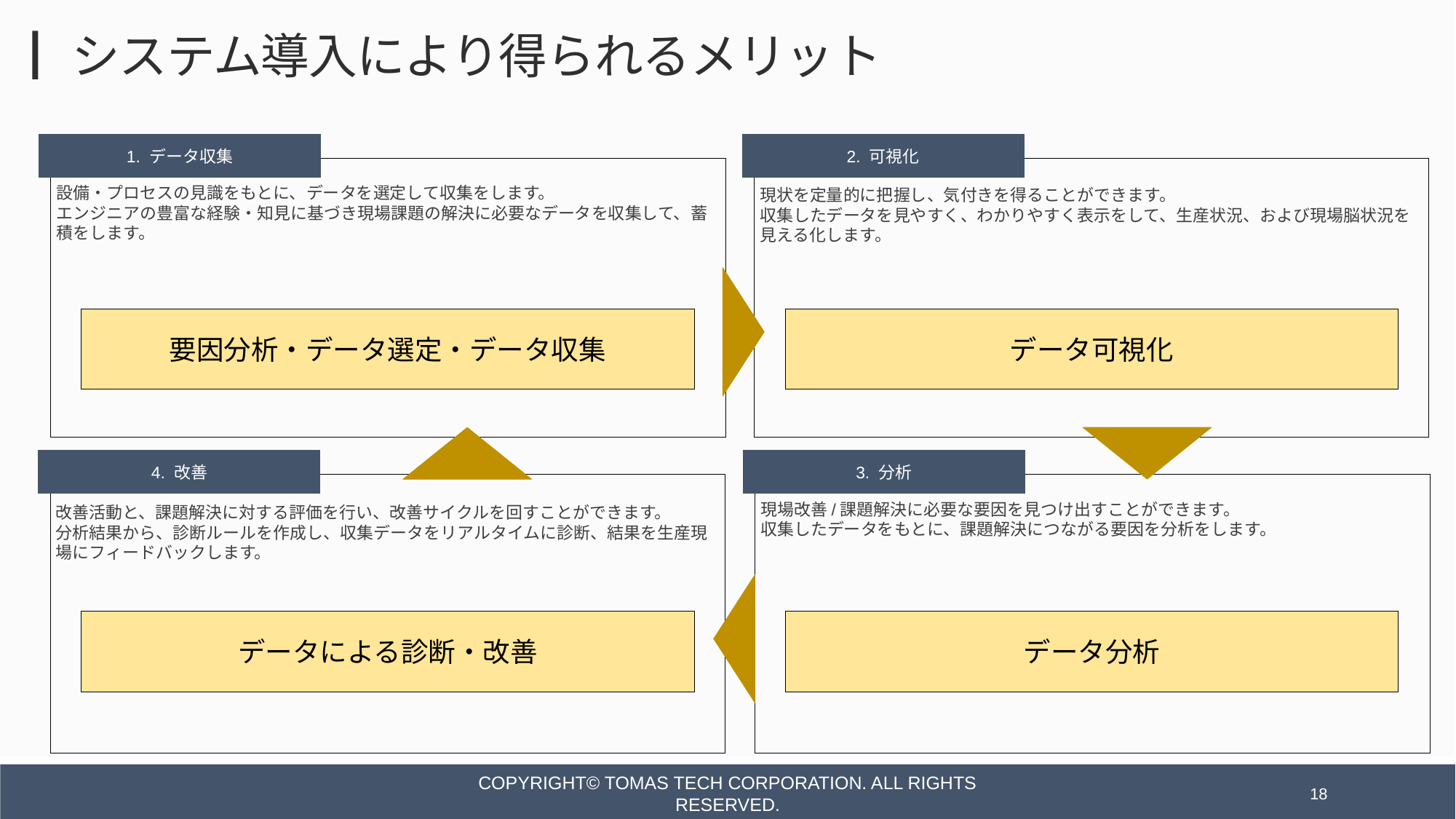

┃システム導入により得られるメリット
1. データ収集
2. 可視化

設備・プロセスの見識をもとに、データを選定して収集をします。
エンジニアの豊富な経験・知見に基づき現場課題の解決に必要なデータを収集して、蓄積をします。
現状を定量的に把握し、気付きを得ることができます。
収集したデータを見やすく、わかりやすく表示をして、生産状況、および現場脳状況を見える化します。
要因分析・データ選定・データ収集
データ可視化

4. 改善
3. 分析

現場改善/課題解決に必要な要因を見つけ出すことができます。
収集したデータをもとに、課題解決につながる要因を分析をします。
改善活動と、課題解決に対する評価を行い、改善サイクルを回すことができます。
分析結果から、診断ルールを作成し、収集データをリアルタイムに診断、結果を生産現場にフィードバックします。
データによる診断・改善
データ分析

Copyright© TOMAS TECH CORPORATION. All rights reserved.
18